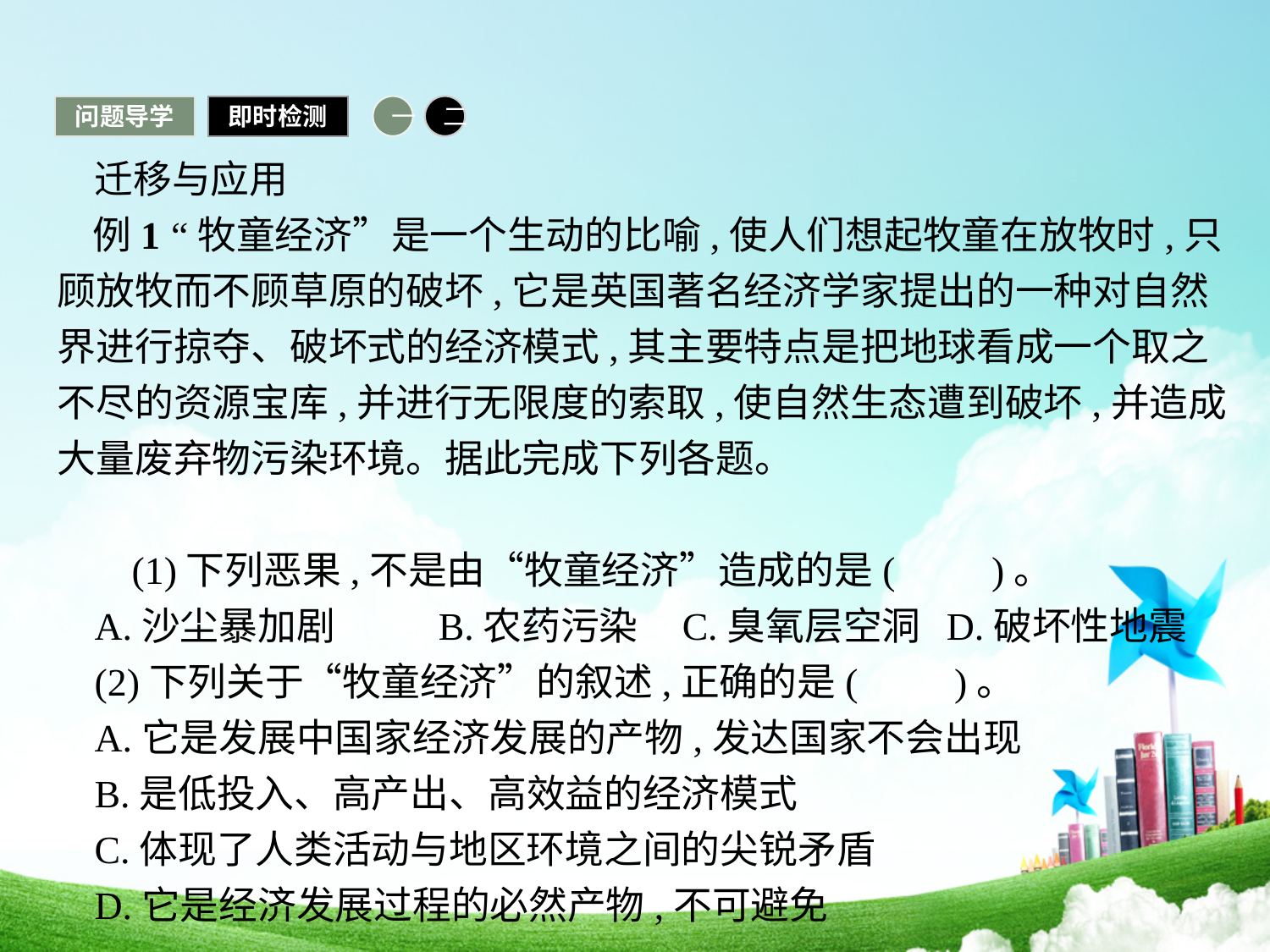

问题导学
即时检测
一
二
迁移与应用
例1 “牧童经济”是一个生动的比喻,使人们想起牧童在放牧时,只顾放牧而不顾草原的破坏,它是英国著名经济学家提出的一种对自然界进行掠夺、破坏式的经济模式,其主要特点是把地球看成一个取之不尽的资源宝库,并进行无限度的索取,使自然生态遭到破坏,并造成大量废弃物污染环境。据此完成下列各题。
    (1)下列恶果,不是由“牧童经济”造成的是(　　)。
A.沙尘暴加剧	B.农药污染    C.臭氧层空洞	D.破坏性地震
(2)下列关于“牧童经济”的叙述,正确的是(　　)。
A.它是发展中国家经济发展的产物,发达国家不会出现
B.是低投入、高产出、高效益的经济模式
C.体现了人类活动与地区环境之间的尖锐矛盾
D.它是经济发展过程的必然产物,不可避免